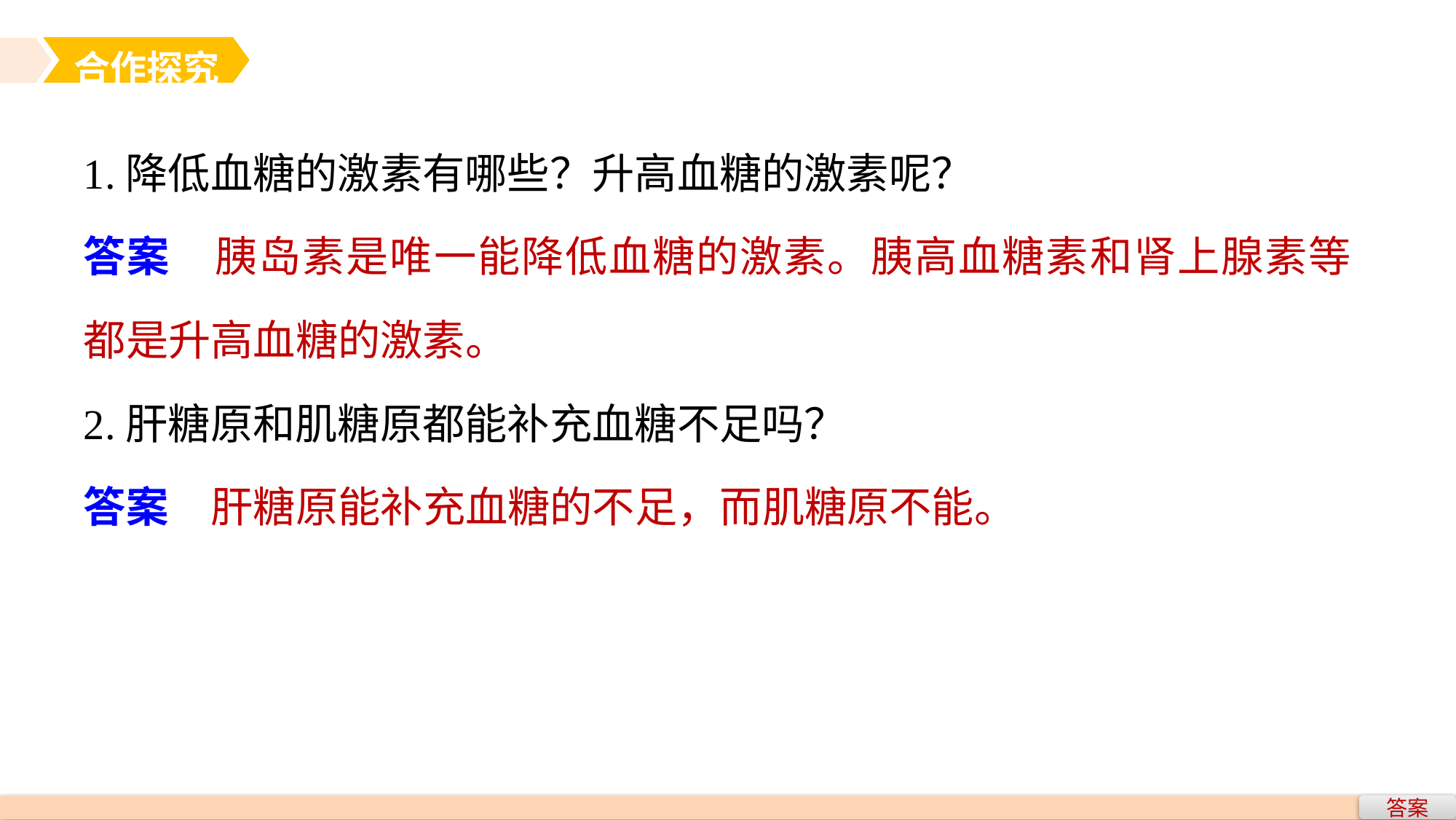

合作探究

1.降低血糖的激素有哪些？升高血糖的激素呢？
答案　胰岛素是唯一能降低血糖的激素。胰高血糖素和肾上腺素等都是升高血糖的激素。
2.肝糖原和肌糖原都能补充血糖不足吗？
答案　肝糖原能补充血糖的不足，而肌糖原不能。
答案